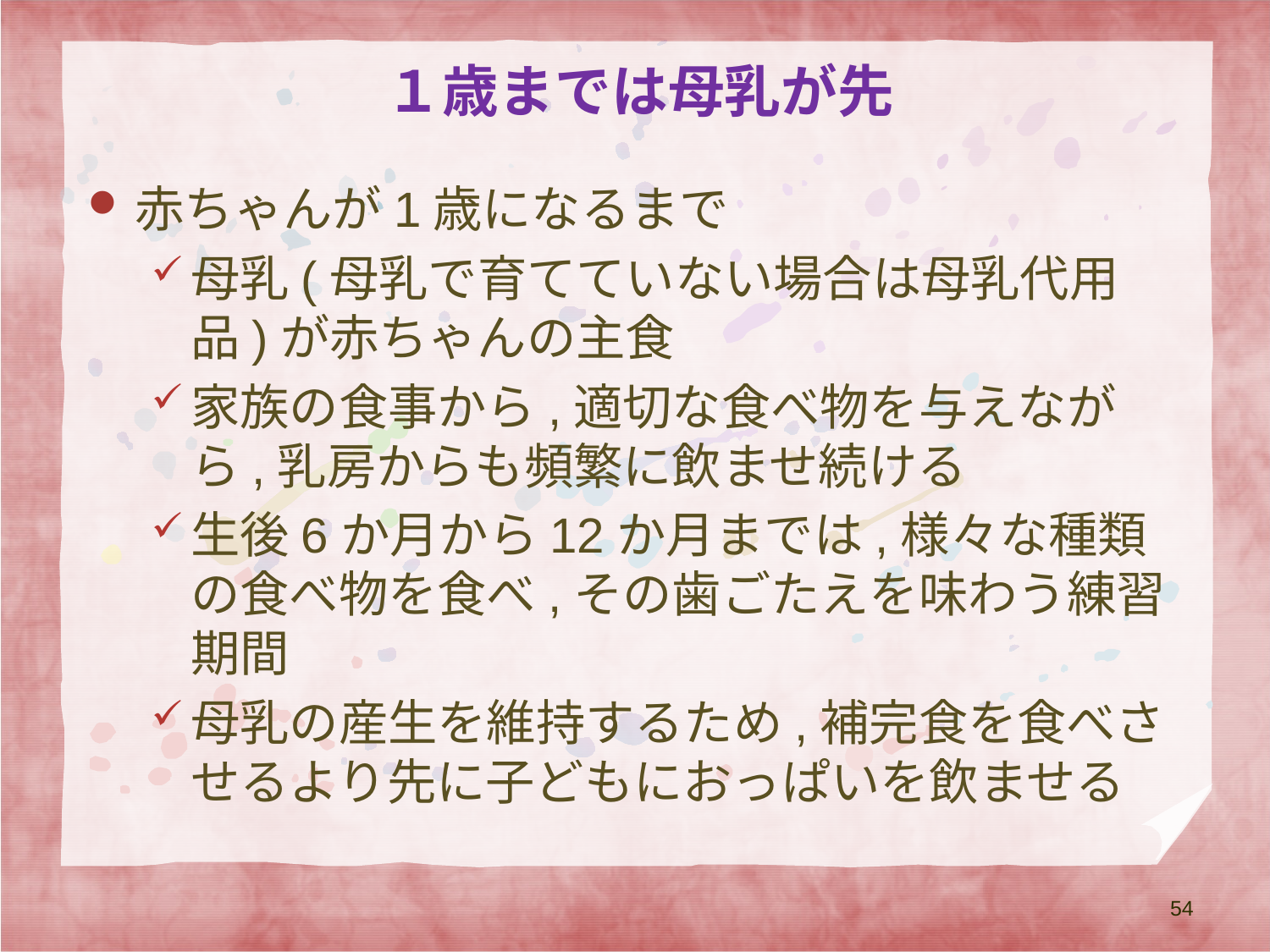

# １歳までは母乳が先
赤ちゃんが1歳になるまで
母乳(母乳で育てていない場合は母乳代用品)が赤ちゃんの主食
家族の食事から,適切な食べ物を与えながら,乳房からも頻繁に飲ませ続ける
生後6か月から12か月までは,様々な種類の食べ物を食べ,その歯ごたえを味わう練習期間
母乳の産生を維持するため,補完食を食べさせるより先に子どもにおっぱいを飲ませる
54